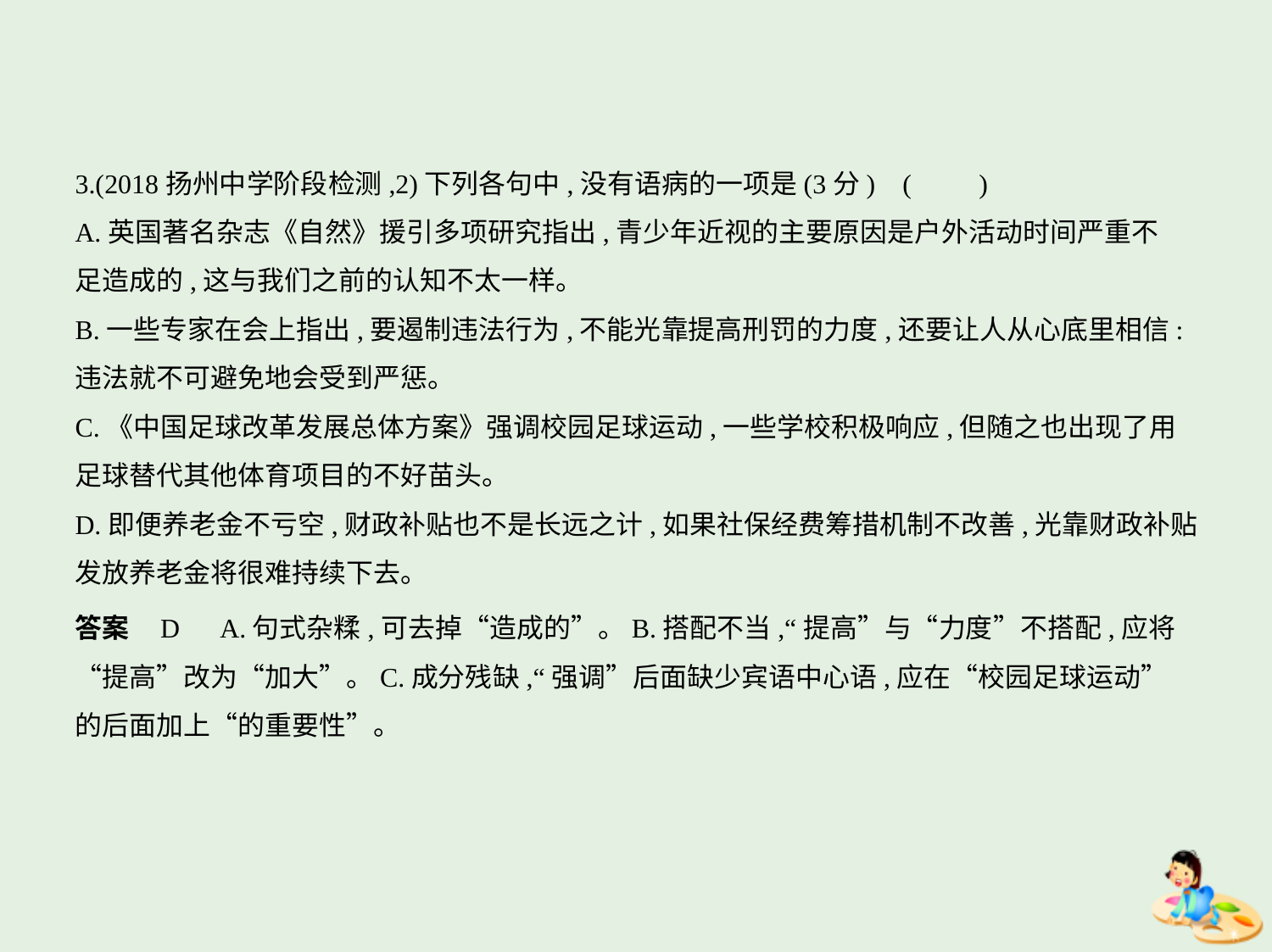

3.(2018扬州中学阶段检测,2)下列各句中,没有语病的一项是(3分) (　　)
A.英国著名杂志《自然》援引多项研究指出,青少年近视的主要原因是户外活动时间严重不
足造成的,这与我们之前的认知不太一样。
B.一些专家在会上指出,要遏制违法行为,不能光靠提高刑罚的力度,还要让人从心底里相信:
违法就不可避免地会受到严惩。
C.《中国足球改革发展总体方案》强调校园足球运动,一些学校积极响应,但随之也出现了用
足球替代其他体育项目的不好苗头。
D.即便养老金不亏空,财政补贴也不是长远之计,如果社保经费筹措机制不改善,光靠财政补贴
发放养老金将很难持续下去。
答案    D　A.句式杂糅,可去掉“造成的”。B.搭配不当,“提高”与“力度”不搭配,应将
“提高”改为“加大”。C.成分残缺,“强调”后面缺少宾语中心语,应在“校园足球运动”
的后面加上“的重要性”。